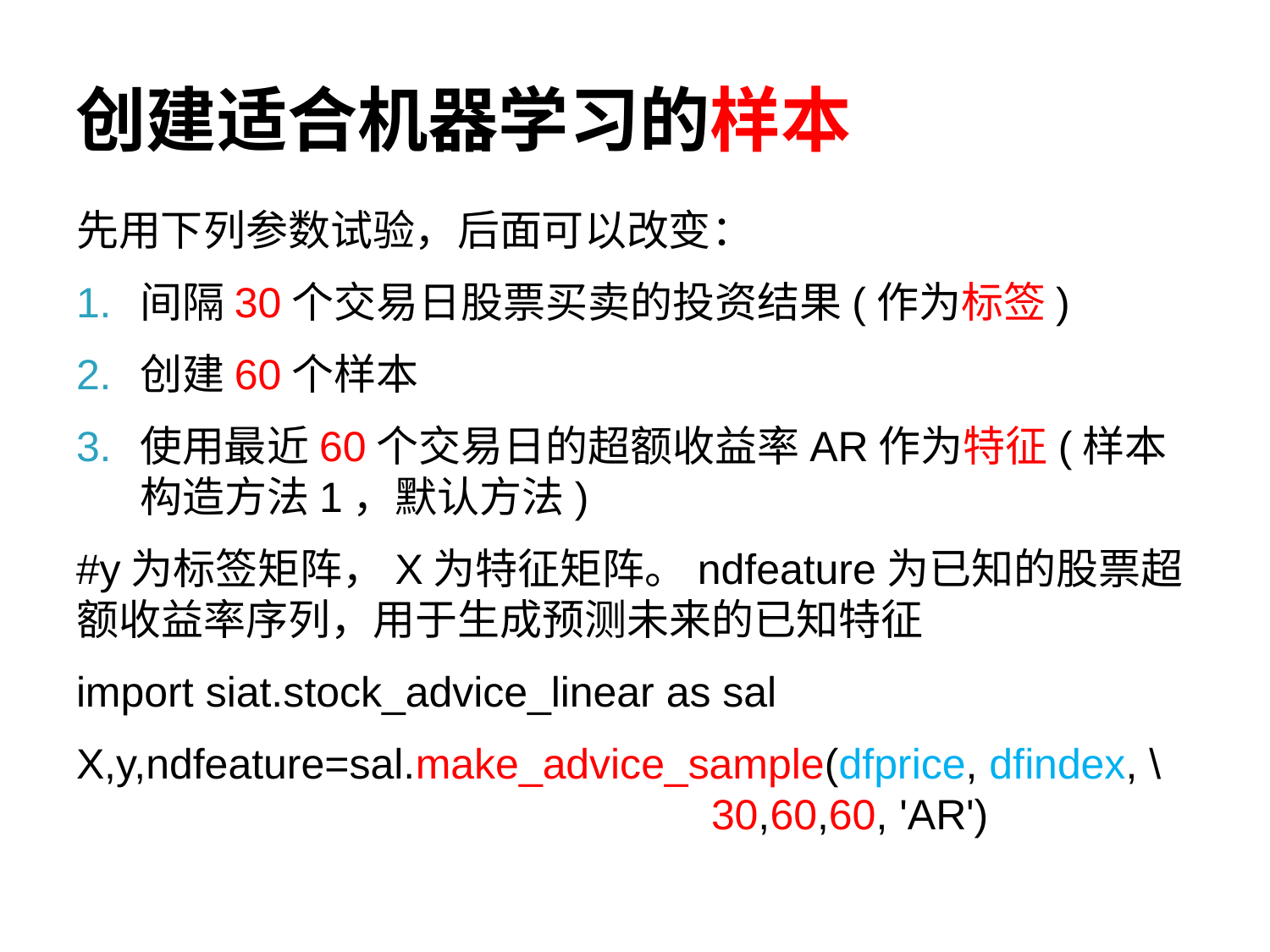

# 创建适合机器学习的样本
先用下列参数试验，后面可以改变：
间隔30个交易日股票买卖的投资结果(作为标签)
创建60个样本
使用最近60个交易日的超额收益率AR作为特征(样本构造方法1，默认方法)
#y为标签矩阵，X为特征矩阵。ndfeature为已知的股票超额收益率序列，用于生成预测未来的已知特征
import siat.stock_advice_linear as sal
X,y,ndfeature=sal.make_advice_sample(dfprice, dfindex, \ 					30,60,60, 'AR')